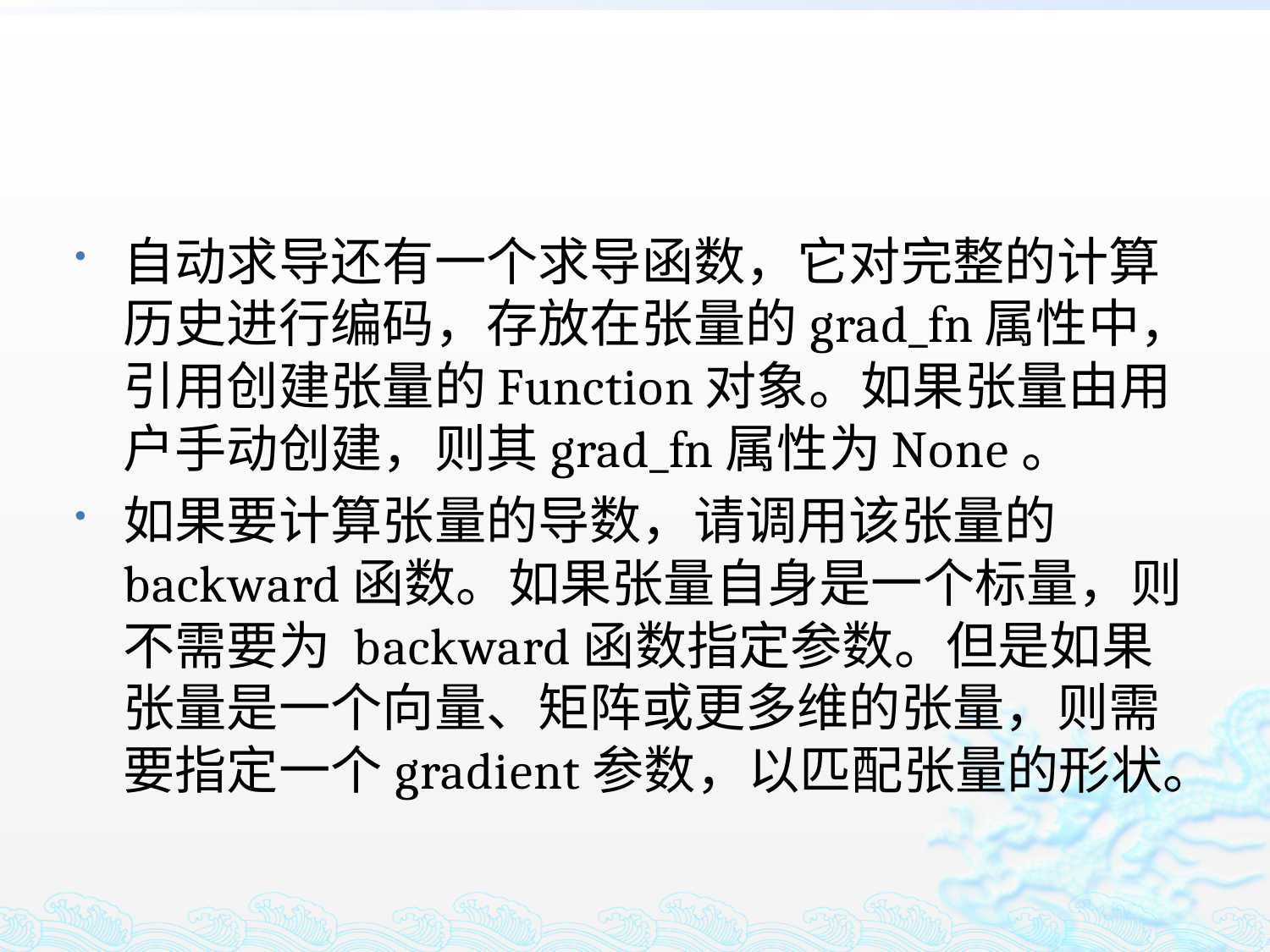

自动求导还有一个求导函数，它对完整的计算历史进行编码，存放在张量的grad_fn属性中，引用创建张量的Function对象。如果张量由用户手动创建，则其grad_fn属性为None。
如果要计算张量的导数，请调用该张量的backward函数。如果张量自身是一个标量，则不需要为 backward函数指定参数。但是如果张量是一个向量、矩阵或更多维的张量，则需要指定一个gradient参数，以匹配张量的形状。